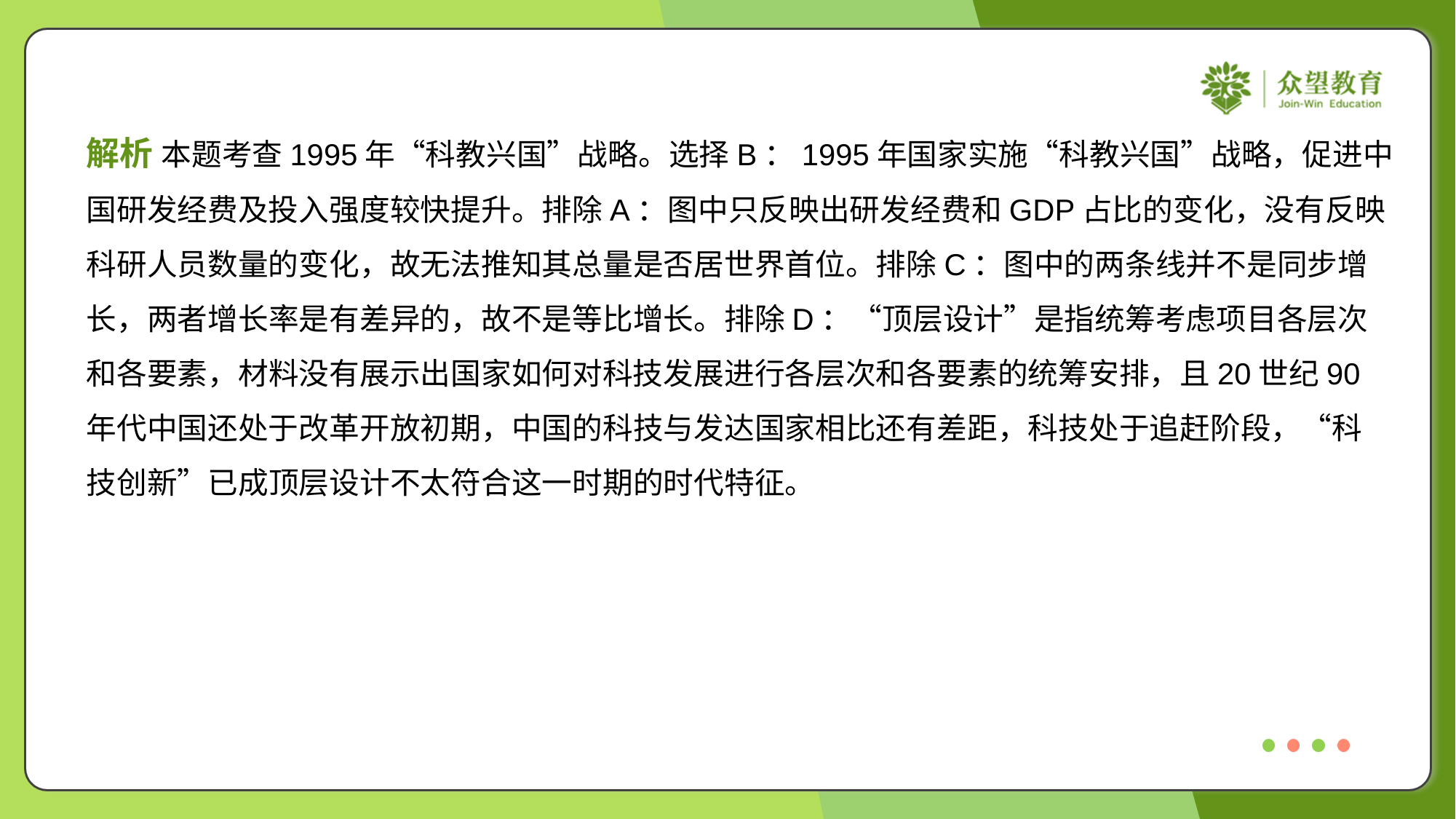

解析 本题考查1995年“科教兴国”战略。选择B：1995年国家实施“科教兴国”战略，促进中
国研发经费及投入强度较快提升。排除A：图中只反映出研发经费和GDP占比的变化，没有反映
科研人员数量的变化，故无法推知其总量是否居世界首位。排除C：图中的两条线并不是同步增
长，两者增长率是有差异的，故不是等比增长。排除D：“顶层设计”是指统筹考虑项目各层次
和各要素，材料没有展示出国家如何对科技发展进行各层次和各要素的统筹安排，且20世纪90
年代中国还处于改革开放初期，中国的科技与发达国家相比还有差距，科技处于追赶阶段，“科
技创新”已成顶层设计不太符合这一时期的时代特征。